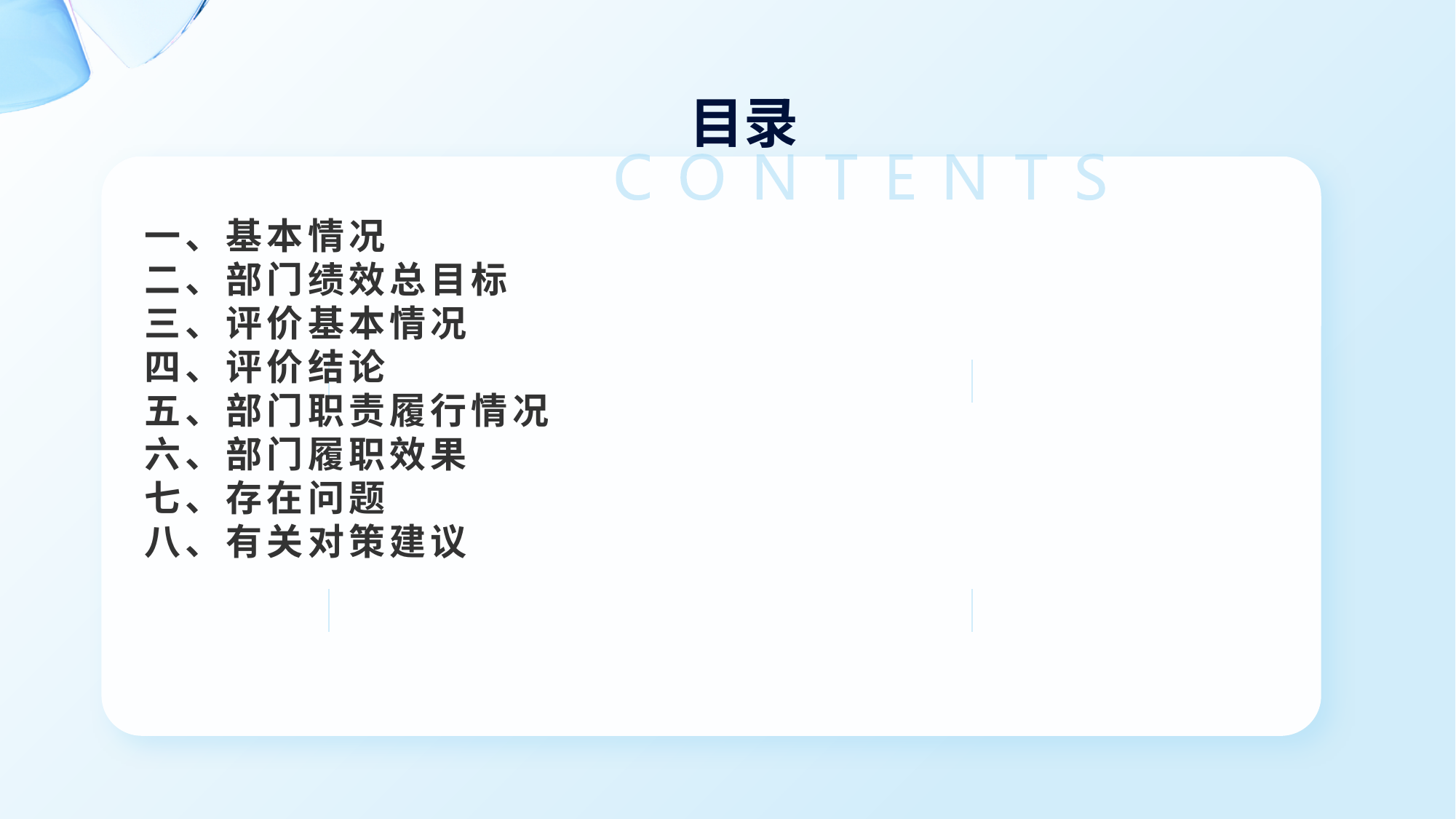

# 目录

一、基本情况
二、部门绩效总目标
三、评价基本情况
四、评价结论
五、部门职责履行情况
六、部门履职效果
七、存在问题
八、有关对策建议